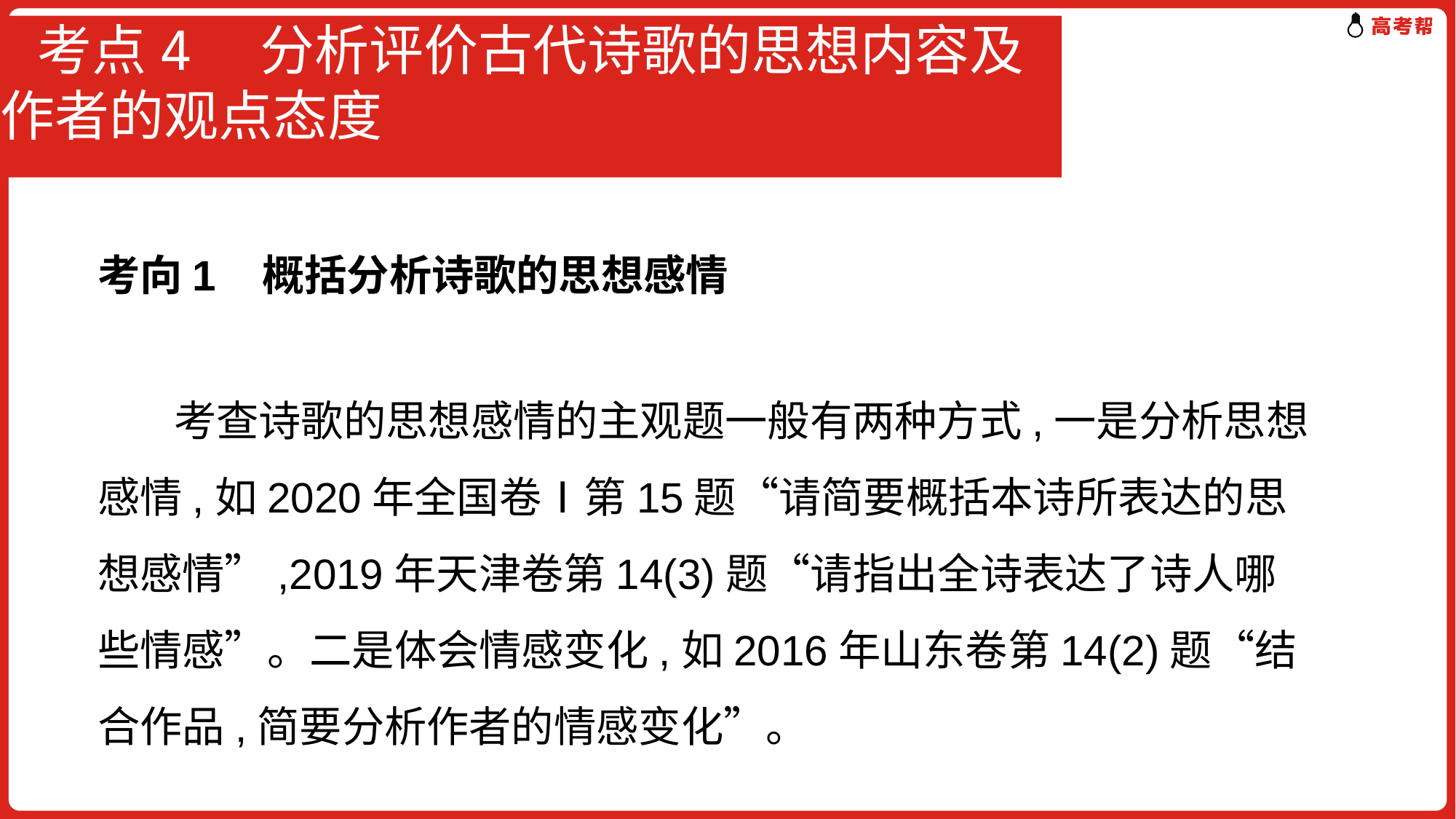

# 考点4　分析评价古代诗歌的思想内容及作者的观点态度
考向1   概括分析诗歌的思想感情
       考查诗歌的思想感情的主观题一般有两种方式,一是分析思想感情,如2020年全国卷Ⅰ第15题“请简要概括本诗所表达的思想感情”,2019年天津卷第14(3)题“请指出全诗表达了诗人哪些情感”。二是体会情感变化,如2016年山东卷第14(2)题“结合作品,简要分析作者的情感变化”。